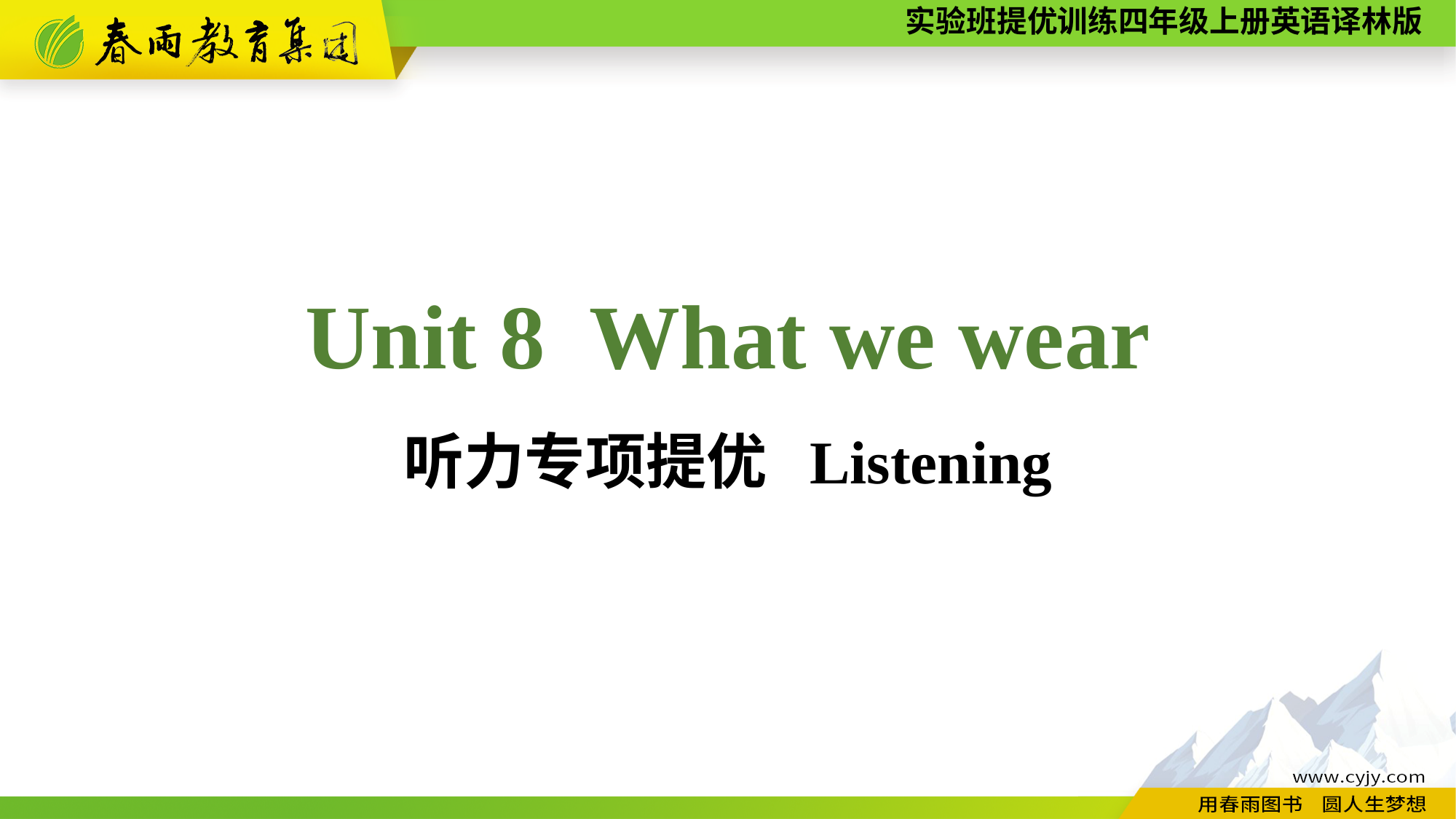

Unit 8  What we wear
听力专项提优  Listening